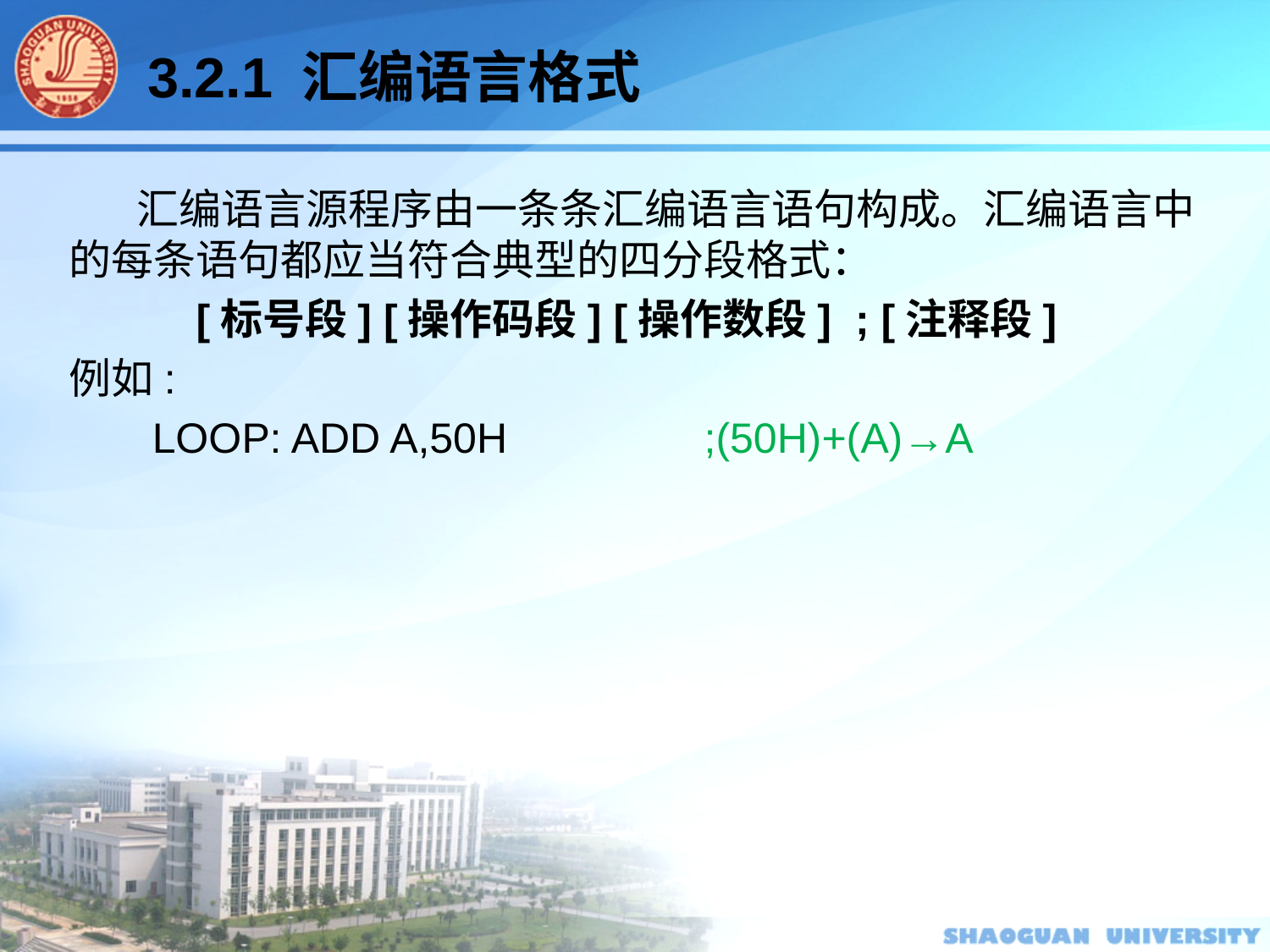

3.2.1 汇编语言格式
      汇编语言源程序由一条条汇编语言语句构成。汇编语言中的每条语句都应当符合典型的四分段格式：
	[标号段] [操作码段] [操作数段]  ; [注释段]
例如:
       LOOP: ADD A,50H		;(50H)+(A)→A